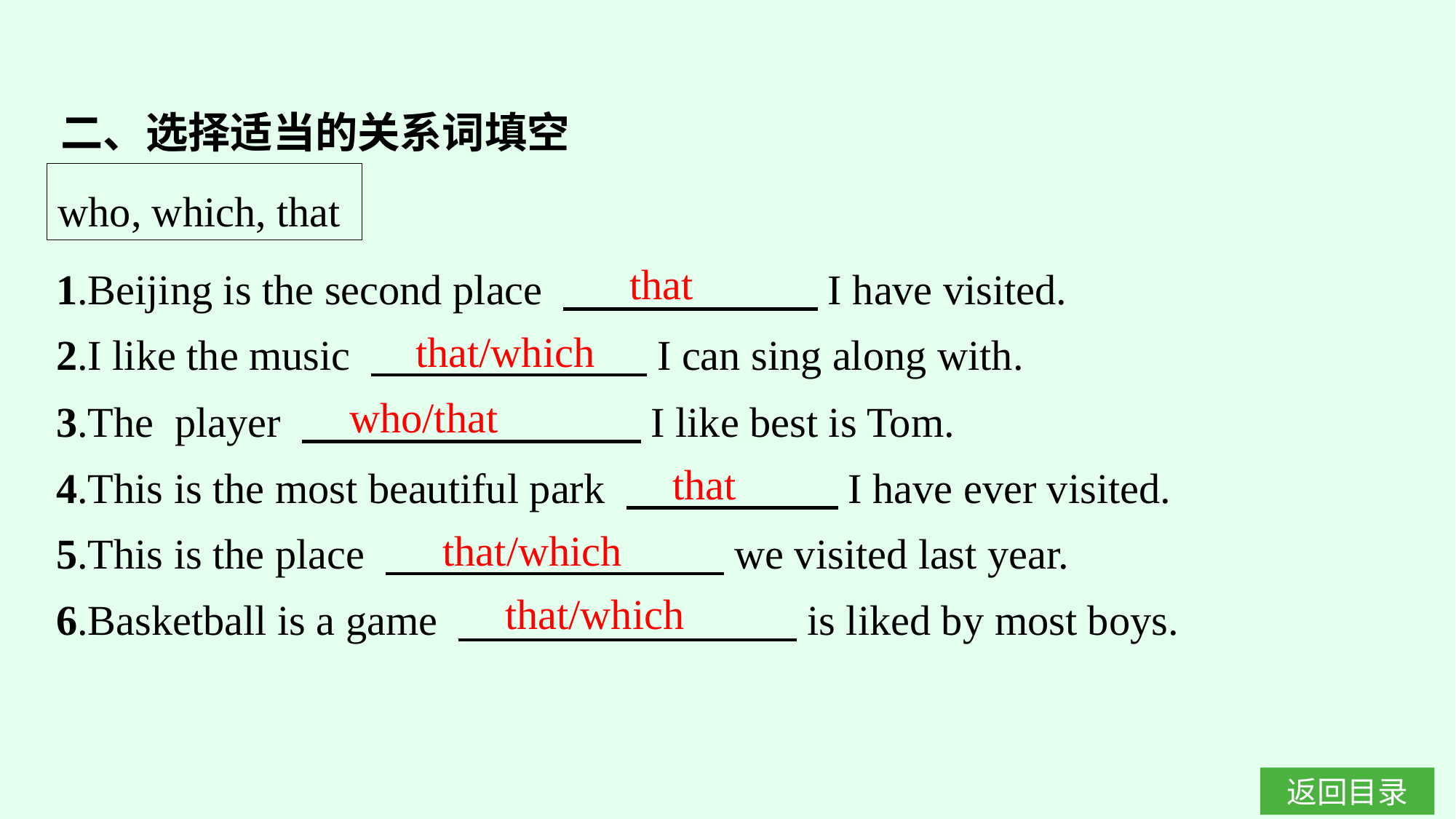

二、选择适当的关系词填空
who, which, that
1.Beijing is the second place 　　　　　　I have visited.
2.I like the music 　　　　　　 I can sing along with.
3.The  player 　　　　　　　　I like best is Tom.
4.This is the most beautiful park 　　　　　I have ever visited.
5.This is the place 　　　　　　　　we visited last year.
6.Basketball is a game 　　　　　　　　is liked by most boys.
that
that/which
who/that
that
that/which
that/which